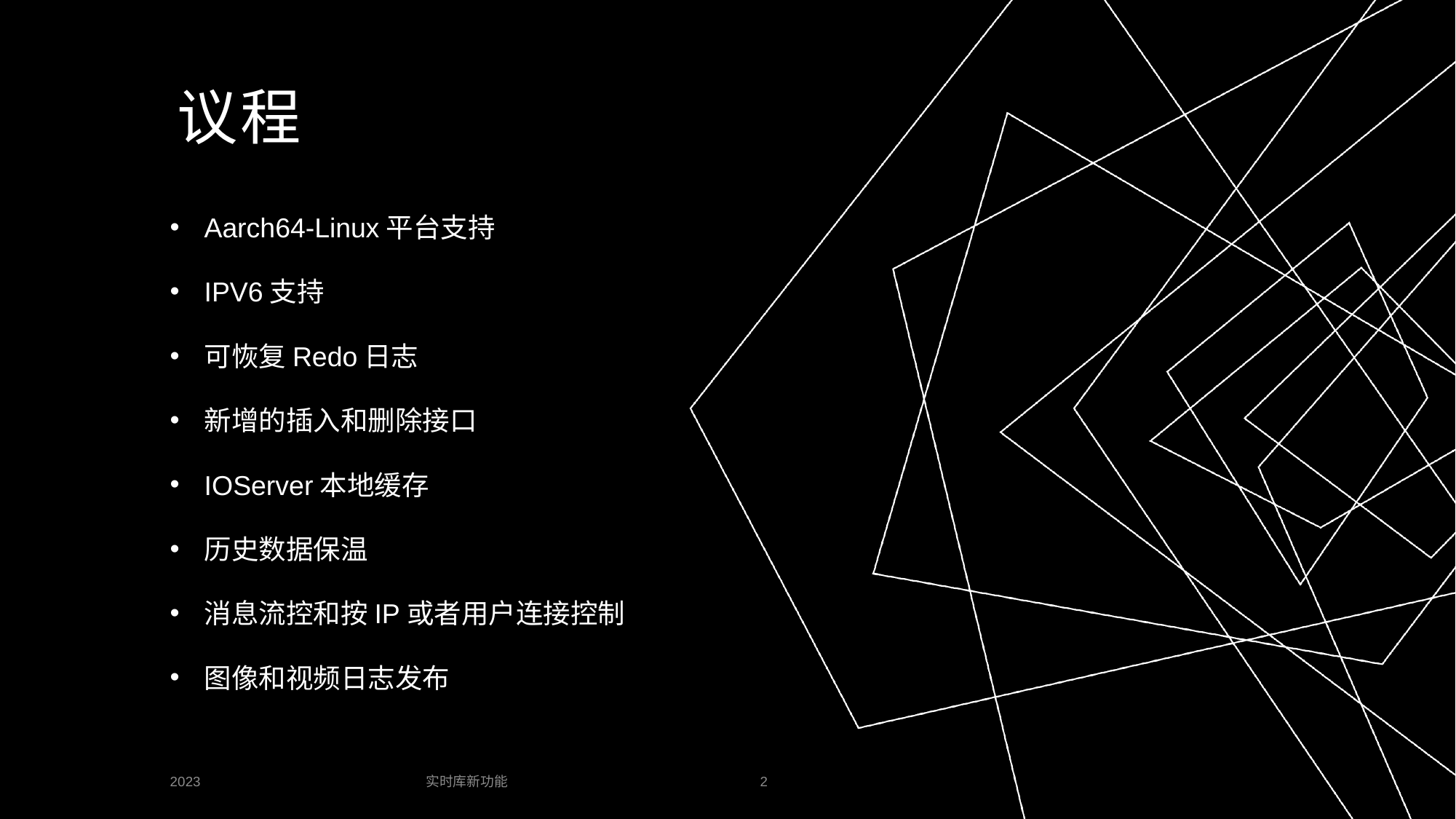

# 议程
Aarch64-Linux平台支持
IPV6支持
可恢复Redo日志
新增的插入和删除接口
IOServer本地缓存
历史数据保温
消息流控和按IP或者用户连接控制
图像和视频日志发布
实时库新功能
2023
2